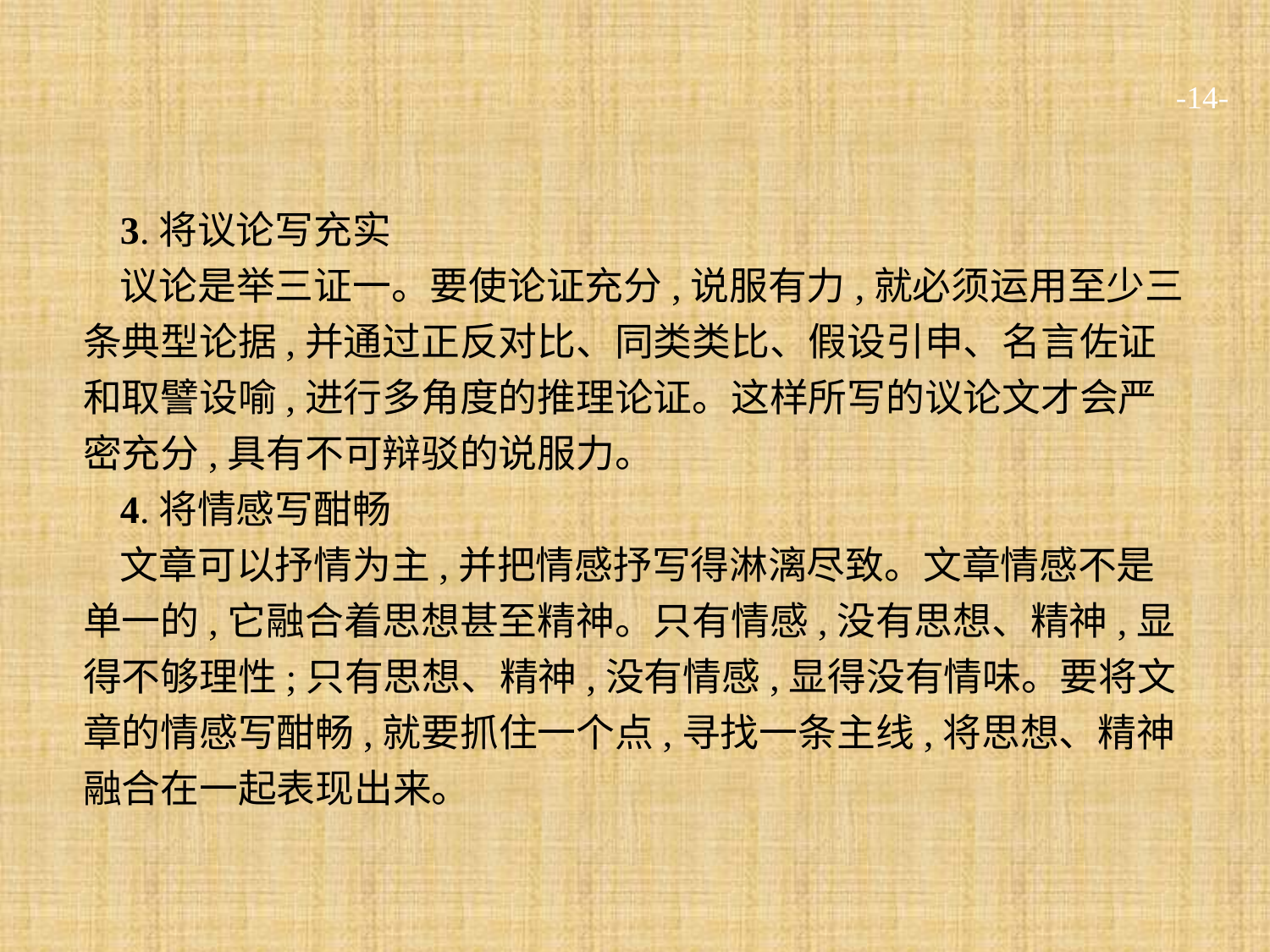

-14-
3.将议论写充实
议论是举三证一。要使论证充分,说服有力,就必须运用至少三条典型论据,并通过正反对比、同类类比、假设引申、名言佐证和取譬设喻,进行多角度的推理论证。这样所写的议论文才会严密充分,具有不可辩驳的说服力。
4.将情感写酣畅
文章可以抒情为主,并把情感抒写得淋漓尽致。文章情感不是单一的,它融合着思想甚至精神。只有情感,没有思想、精神,显得不够理性;只有思想、精神,没有情感,显得没有情味。要将文章的情感写酣畅,就要抓住一个点,寻找一条主线,将思想、精神融合在一起表现出来。